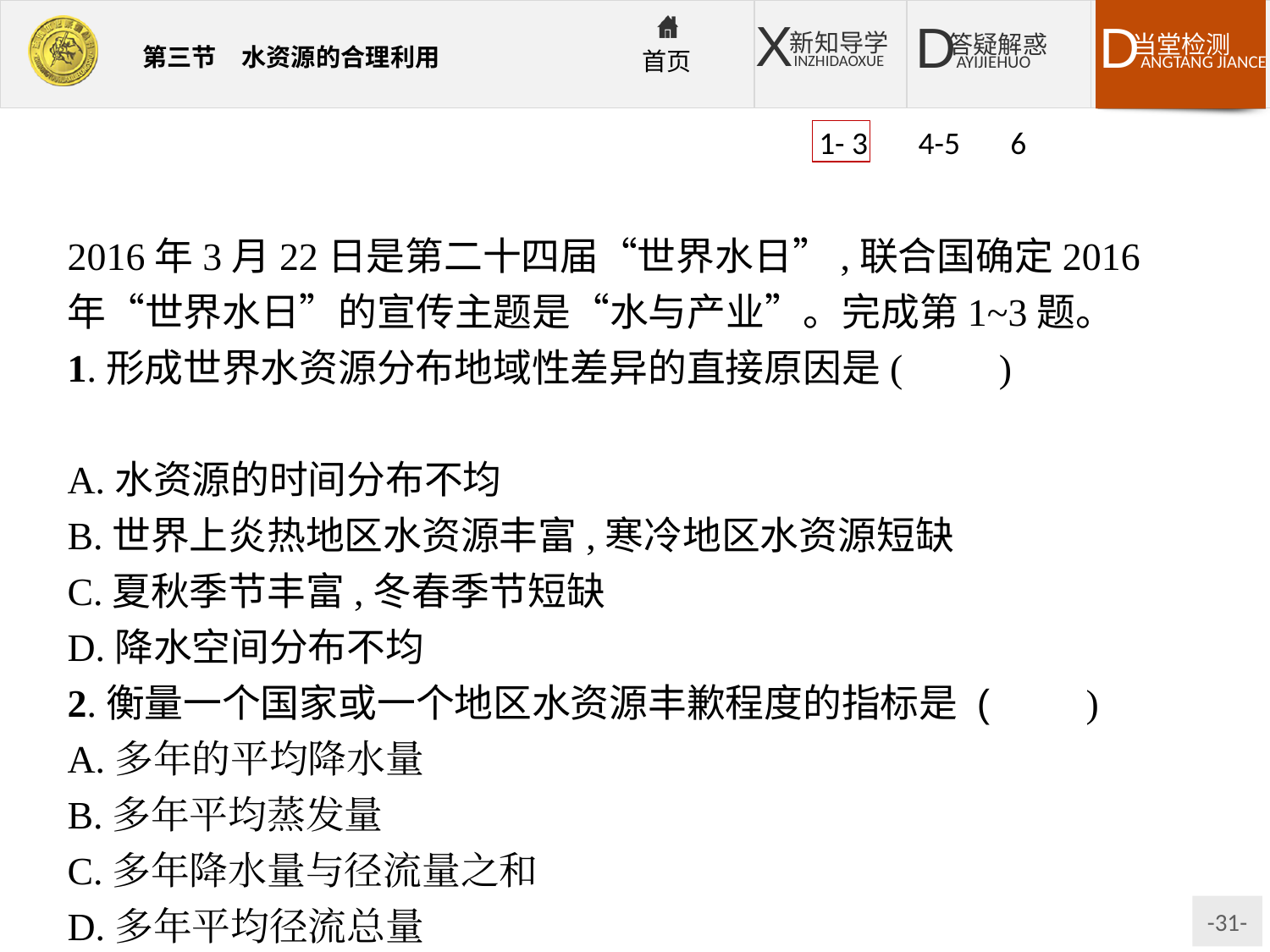

1- 3       4-5       6

2016年3月22日是第二十四届“世界水日”,联合国确定2016年“世界水日”的宣传主题是“水与产业”。完成第1~3题。
1.形成世界水资源分布地域性差异的直接原因是(　　)
A.水资源的时间分布不均
B.世界上炎热地区水资源丰富,寒冷地区水资源短缺
C.夏秋季节丰富,冬春季节短缺
D.降水空间分布不均
2.衡量一个国家或一个地区水资源丰歉程度的指标是 (　　)
A.多年的平均降水量
B.多年平均蒸发量
C.多年降水量与径流量之和
D.多年平均径流总量